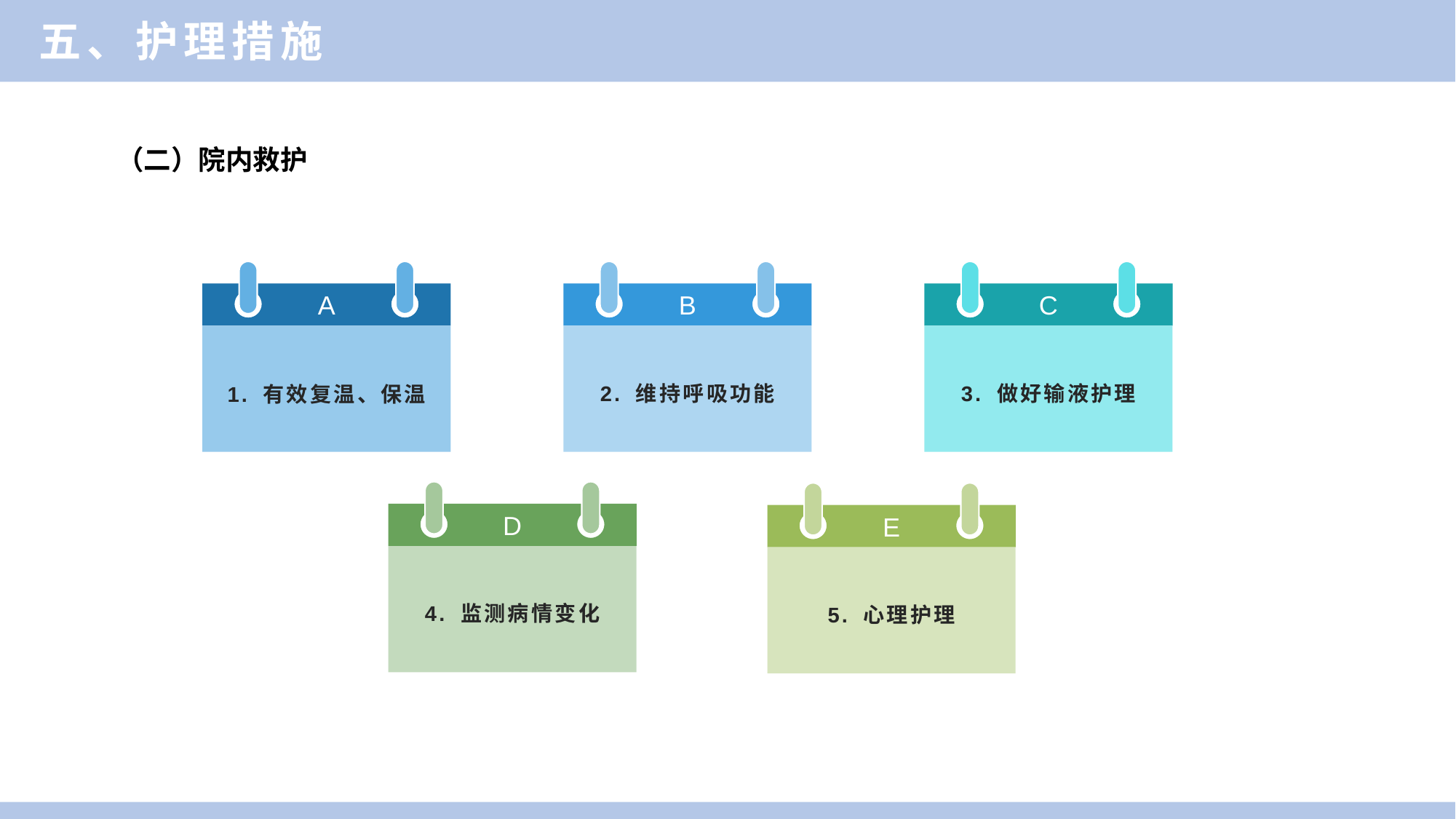

五、护理措施
（二）院内救护

A

1. 有效复温、保温

B

2. 维持呼吸功能

C

3. 做好输液护理

D

4. 监测病情变化

E

5. 心理护理